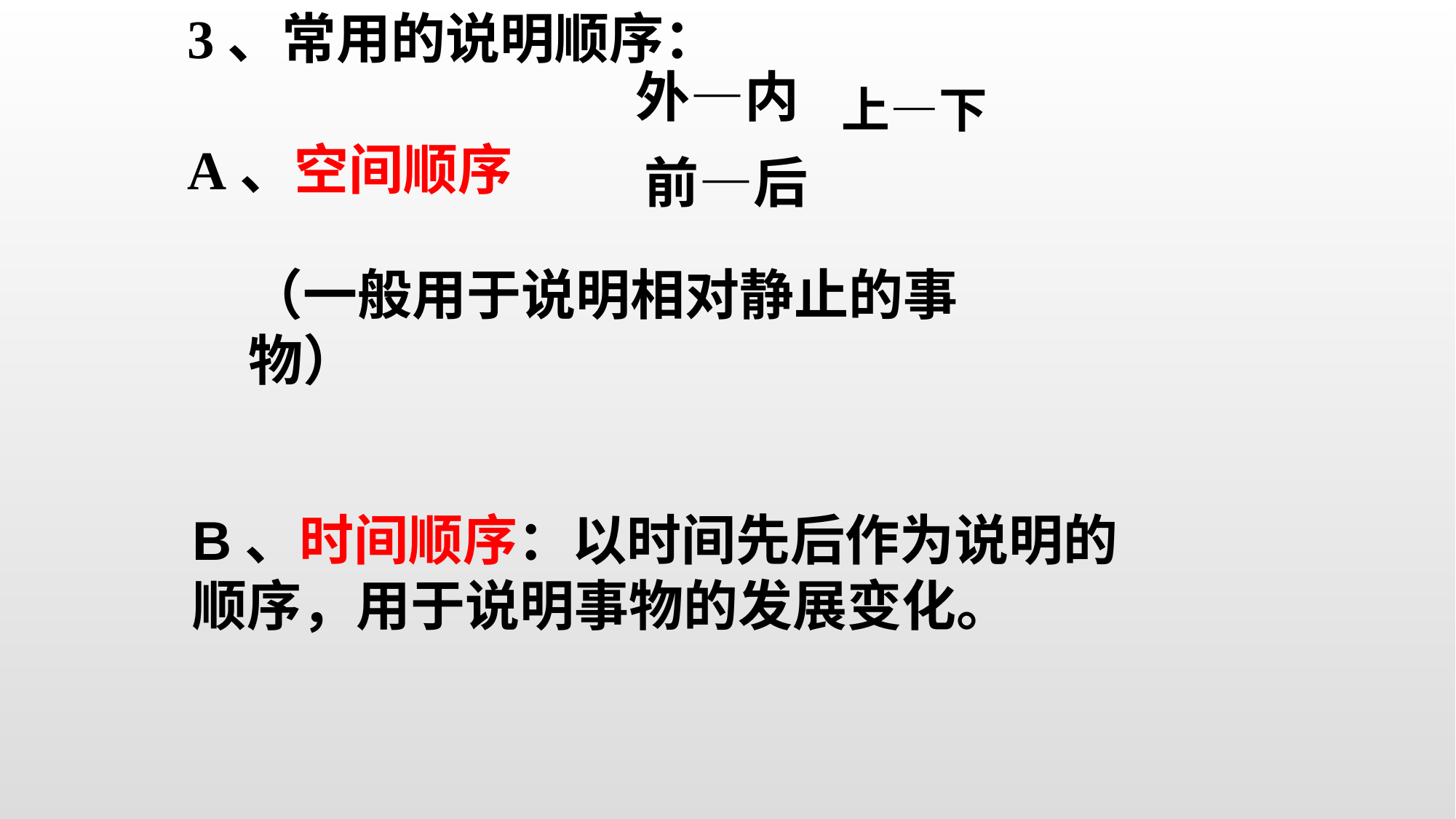

3、常用的说明顺序：

A、空间顺序
外—内
上—下
前—后
（一般用于说明相对静止的事物）
B、时间顺序：以时间先后作为说明的
顺序，用于说明事物的发展变化。